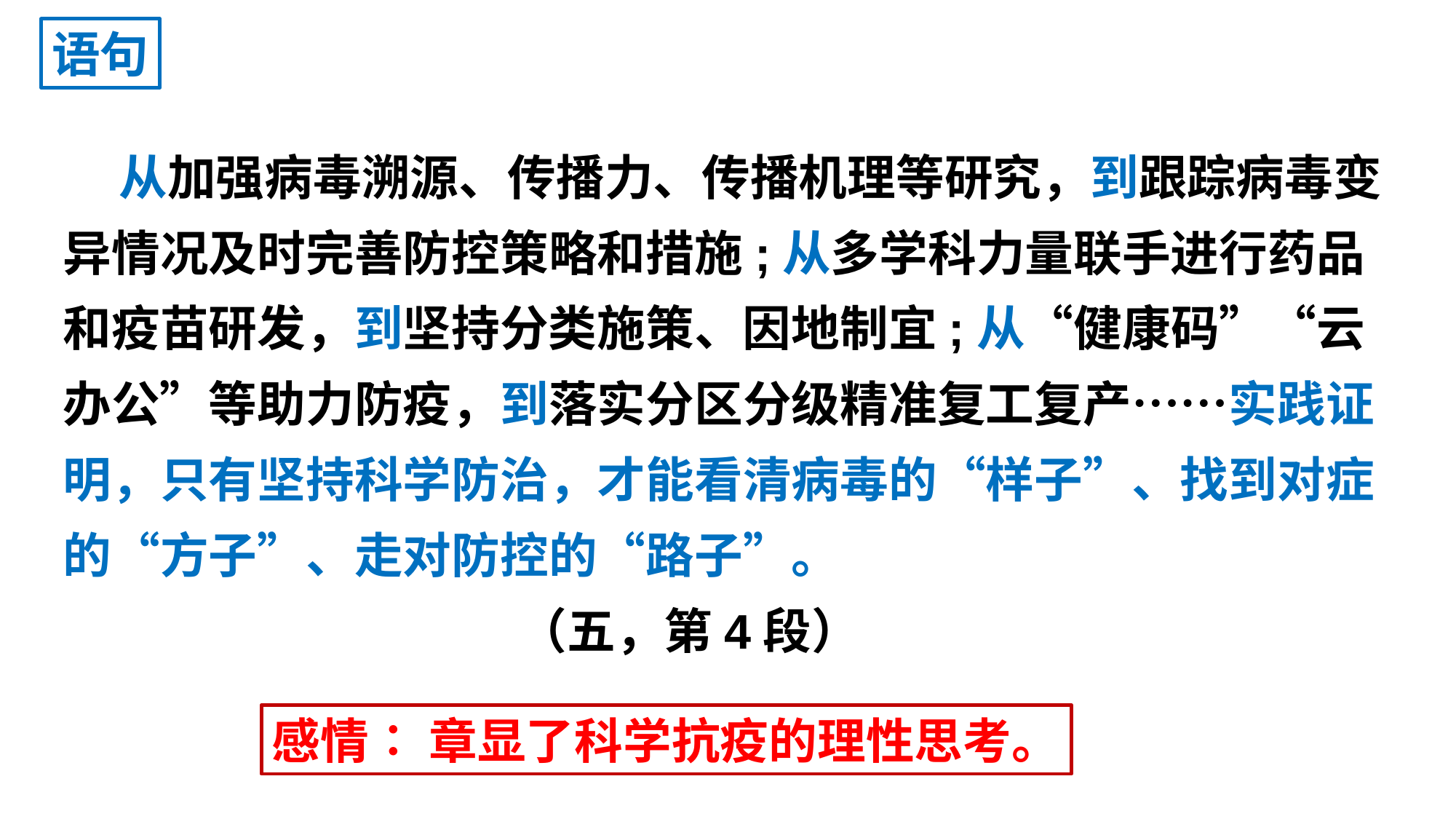

语句
    从加强病毒溯源、传播力、传播机理等研究，到跟踪病毒变异情况及时完善防控策略和措施;从多学科力量联手进行药品和疫苗研发，到坚持分类施策、因地制宜;从“健康码”“云办公”等助力防疫，到落实分区分级精准复工复产……实践证明，只有坚持科学防治，才能看清病毒的“样子”、找到对症的“方子”、走对防控的“路子”。
                                        （五，第4段）
感情∶ 章显了科学抗疫的理性思考。